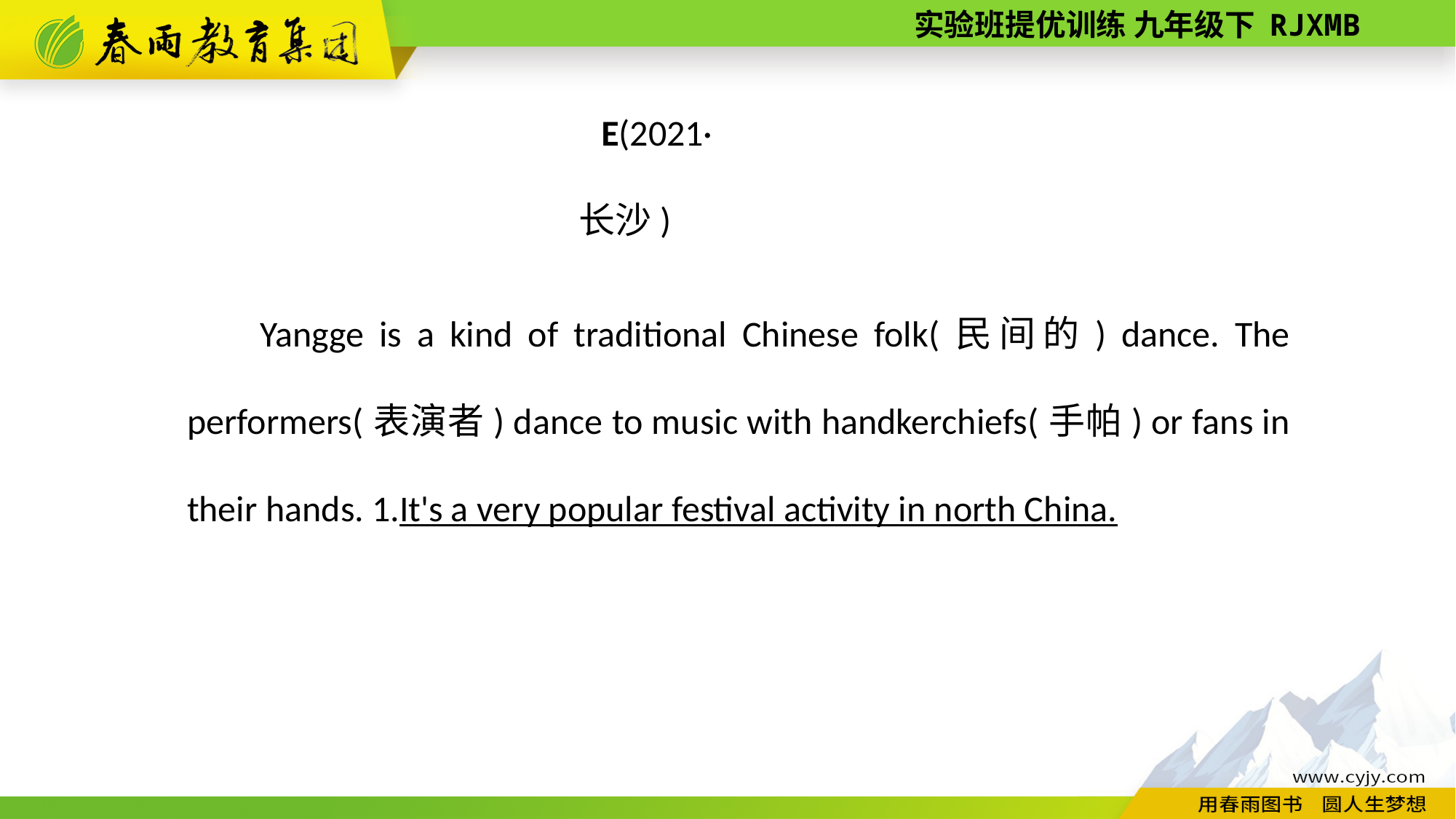

E(2021·长沙)
Yangge is a kind of traditional Chinese folk(民间的) dance. The performers(表演者) dance to music with handkerchiefs(手帕) or fans in their hands. 1.It's a very popular festival activity in north China.